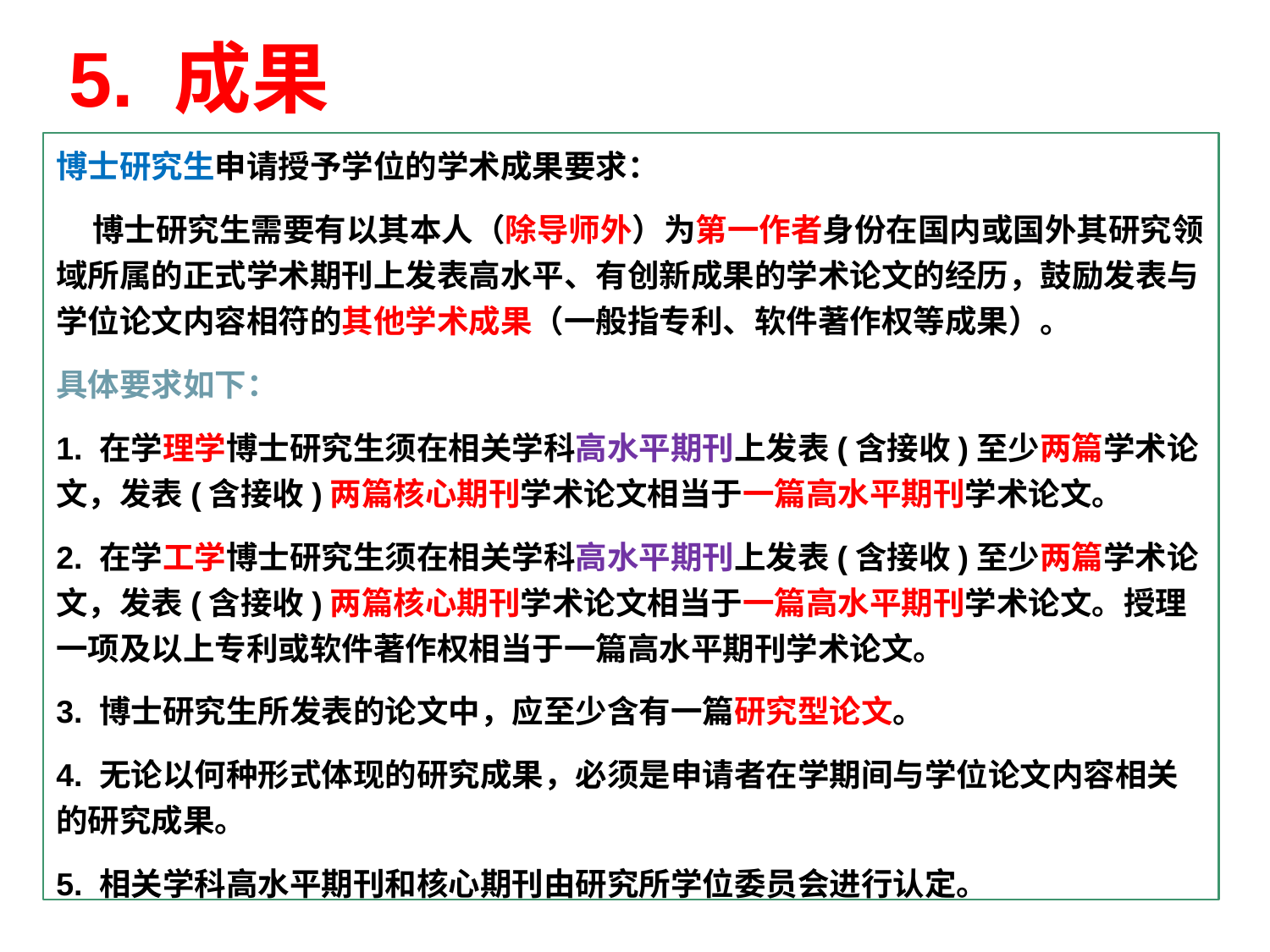

5. 成果
博士研究生申请授予学位的学术成果要求：
    博士研究生需要有以其本人（除导师外）为第一作者身份在国内或国外其研究领域所属的正式学术期刊上发表高水平、有创新成果的学术论文的经历，鼓励发表与学位论文内容相符的其他学术成果（一般指专利、软件著作权等成果）。
具体要求如下：
1. 在学理学博士研究生须在相关学科高水平期刊上发表(含接收)至少两篇学术论文，发表(含接收)两篇核心期刊学术论文相当于一篇高水平期刊学术论文。
2. 在学工学博士研究生须在相关学科高水平期刊上发表(含接收)至少两篇学术论文，发表(含接收)两篇核心期刊学术论文相当于一篇高水平期刊学术论文。授理一项及以上专利或软件著作权相当于一篇高水平期刊学术论文。
3. 博士研究生所发表的论文中，应至少含有一篇研究型论文。
4. 无论以何种形式体现的研究成果，必须是申请者在学期间与学位论文内容相关的研究成果。
5. 相关学科高水平期刊和核心期刊由研究所学位委员会进行认定。